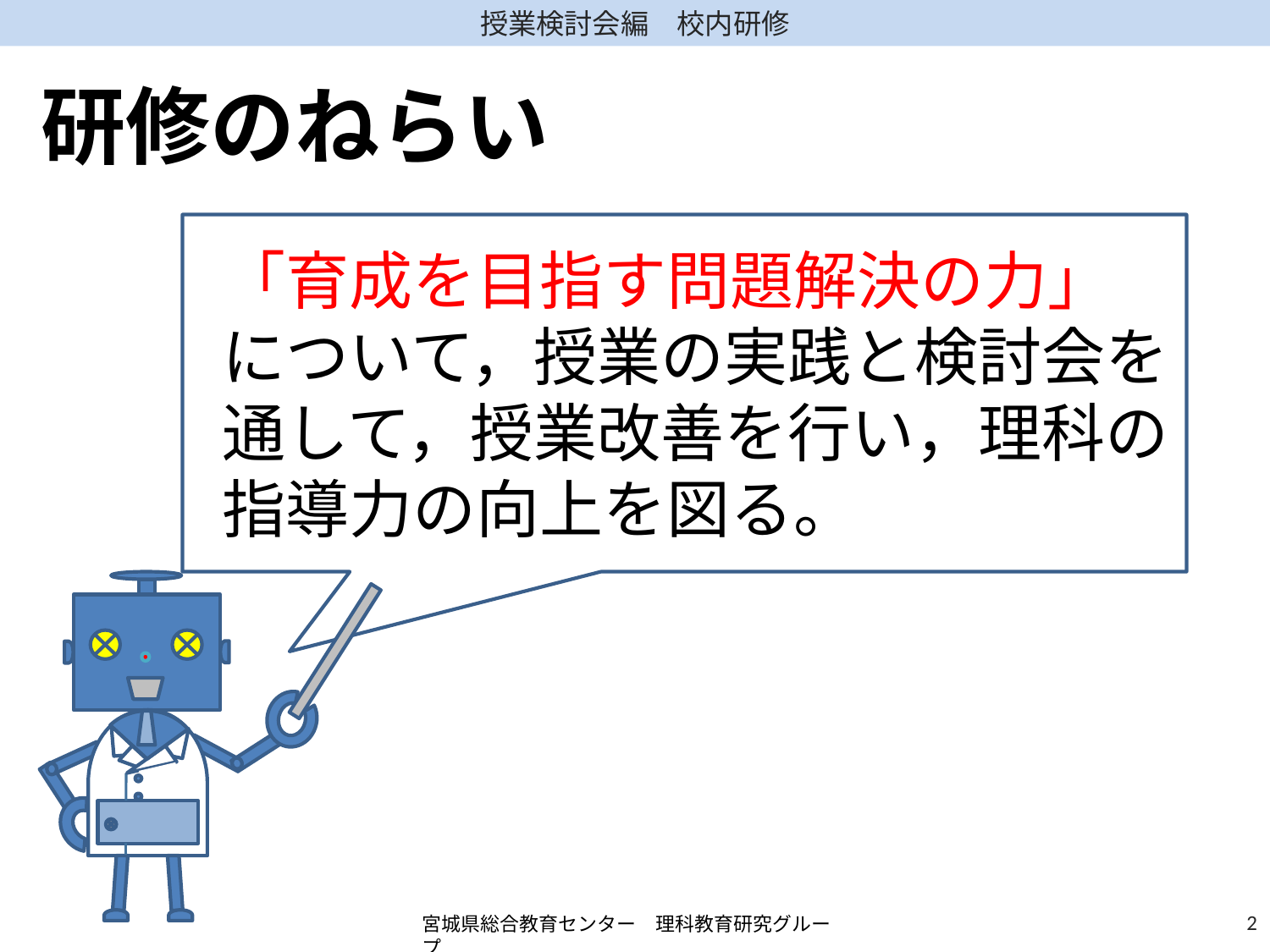

研修のねらい
「育成を目指す問題解決の力」について，授業の実践と検討会を通して，授業改善を行い，理科の指導力の向上を図る。

2